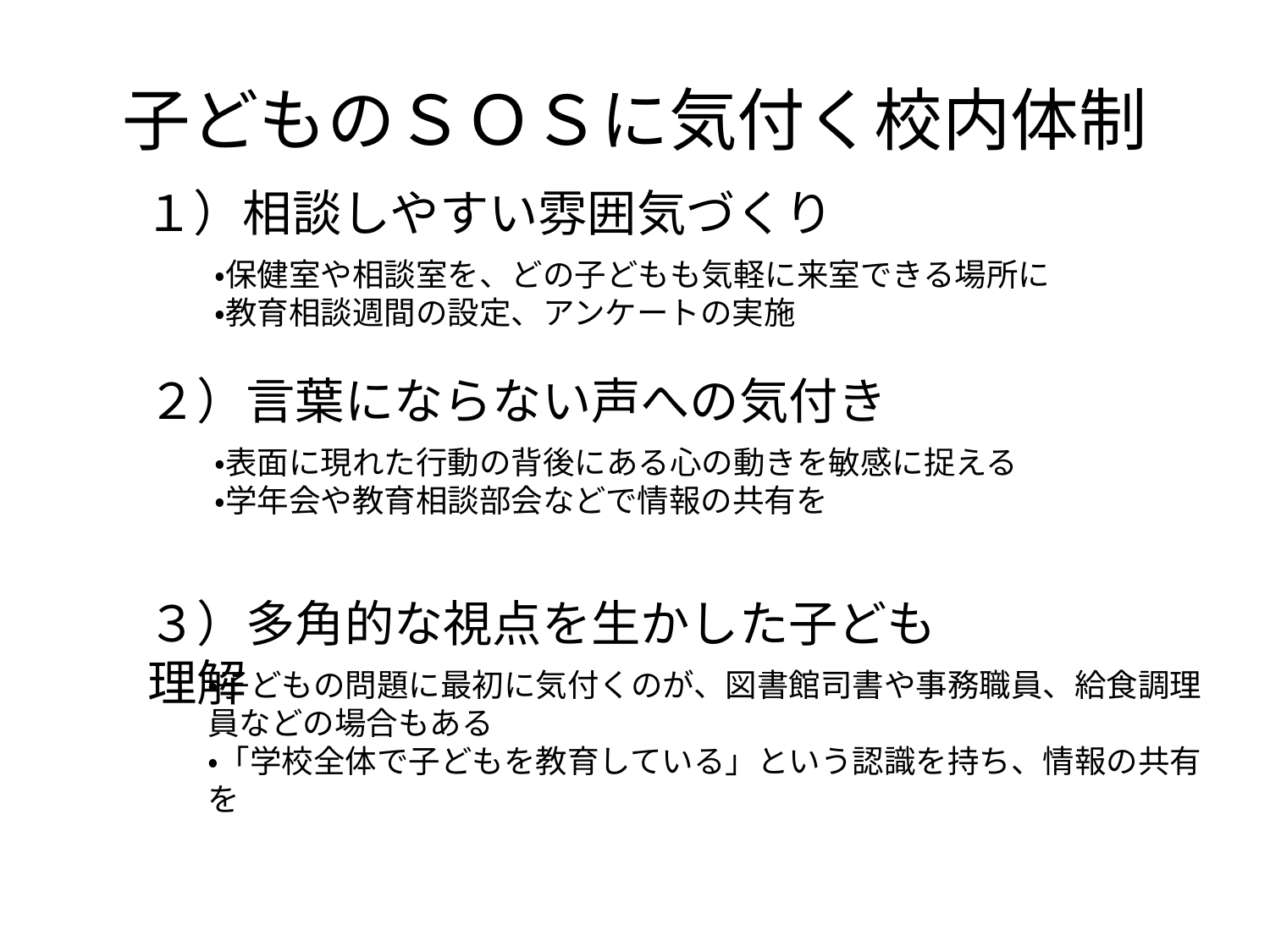

# 子どものＳＯＳに気付く校内体制
１）相談しやすい雰囲気づくり
・保健室や相談室を、どの子どもも気軽に来室できる場所に
・教育相談週間の設定、アンケートの実施
２）言葉にならない声への気付き
・表面に現れた行動の背後にある心の動きを敏感に捉える
・学年会や教育相談部会などで情報の共有を
３）多角的な視点を生かした子ども理解
・子どもの問題に最初に気付くのが、図書館司書や事務職員、給食調理員などの場合もある
・「学校全体で子どもを教育している」という認識を持ち、情報の共有を